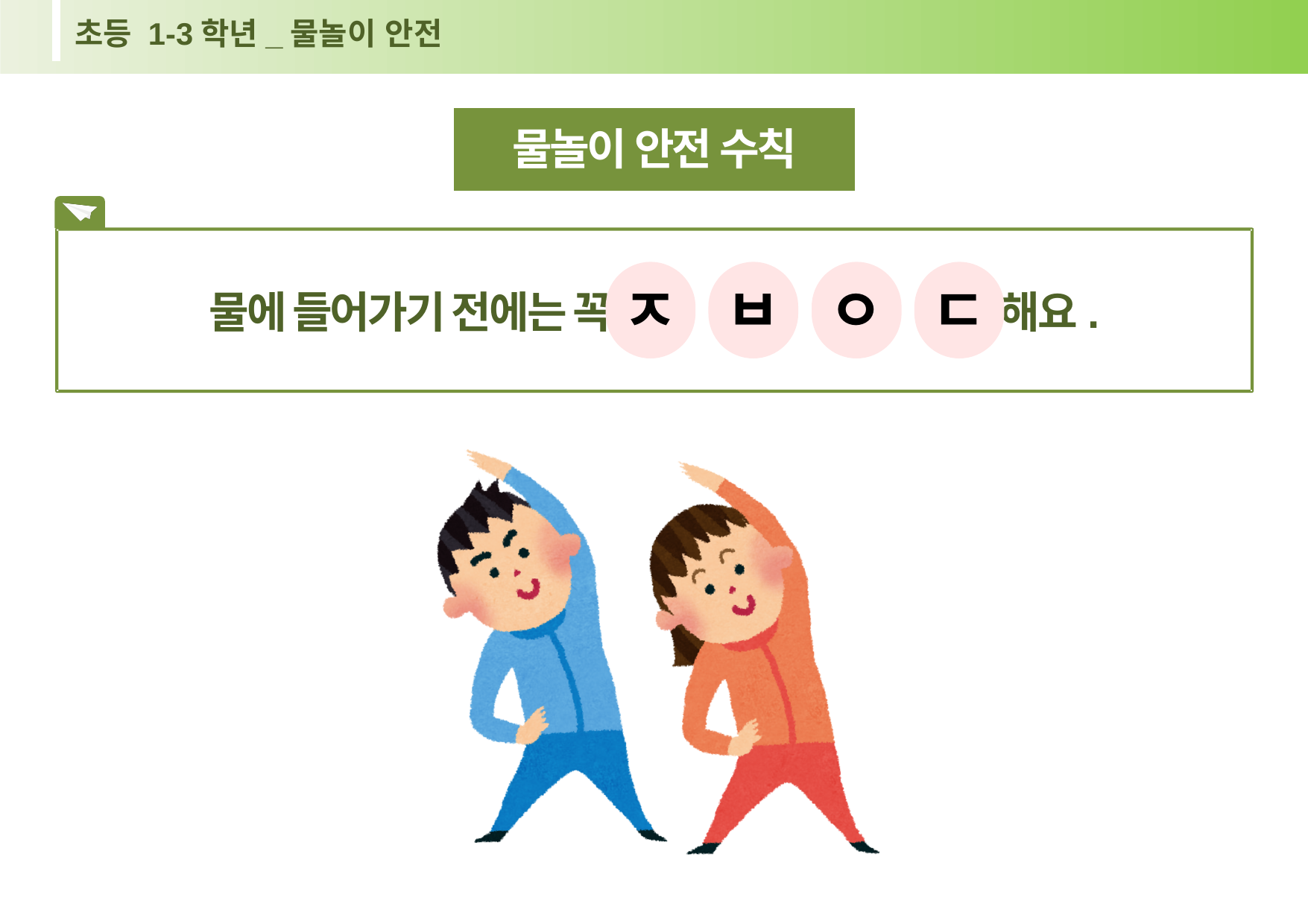

초등 1-3학년_물놀이 안전

물놀이 안전 수칙

물에 들어가기 전에는 꼭                                            을 해요.

ㅈ

ㅂ

ㅇ

ㄷ